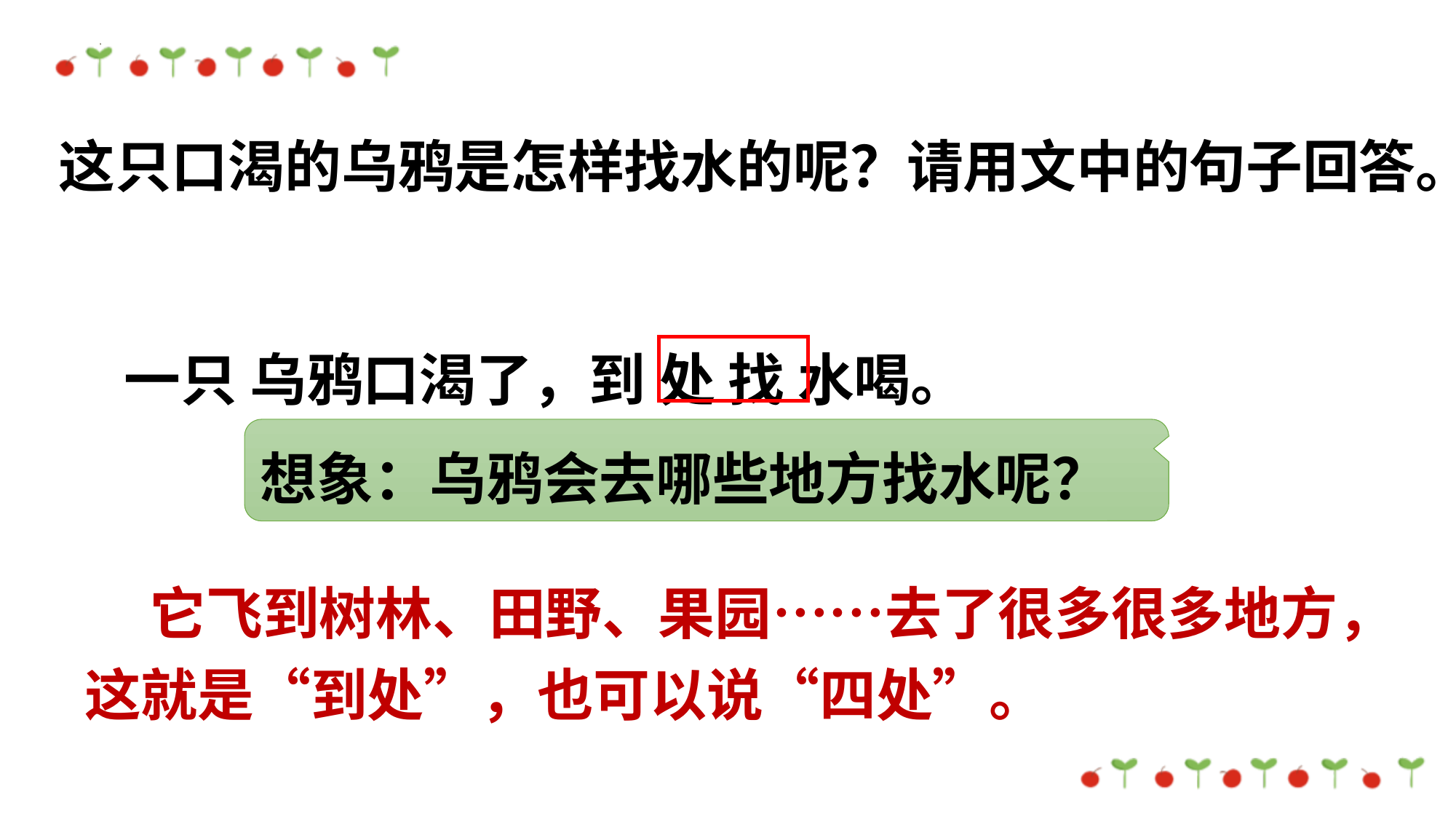

这只口渴的乌鸦是怎样找水的呢？请用文中的句子回答。
    一只 乌鸦口渴了，到 处 找 水喝。

想象：乌鸦会去哪些地方找水呢？
    它飞到树林、田野、果园……去了很多很多地方，这就是“到处”，也可以说“四处”。